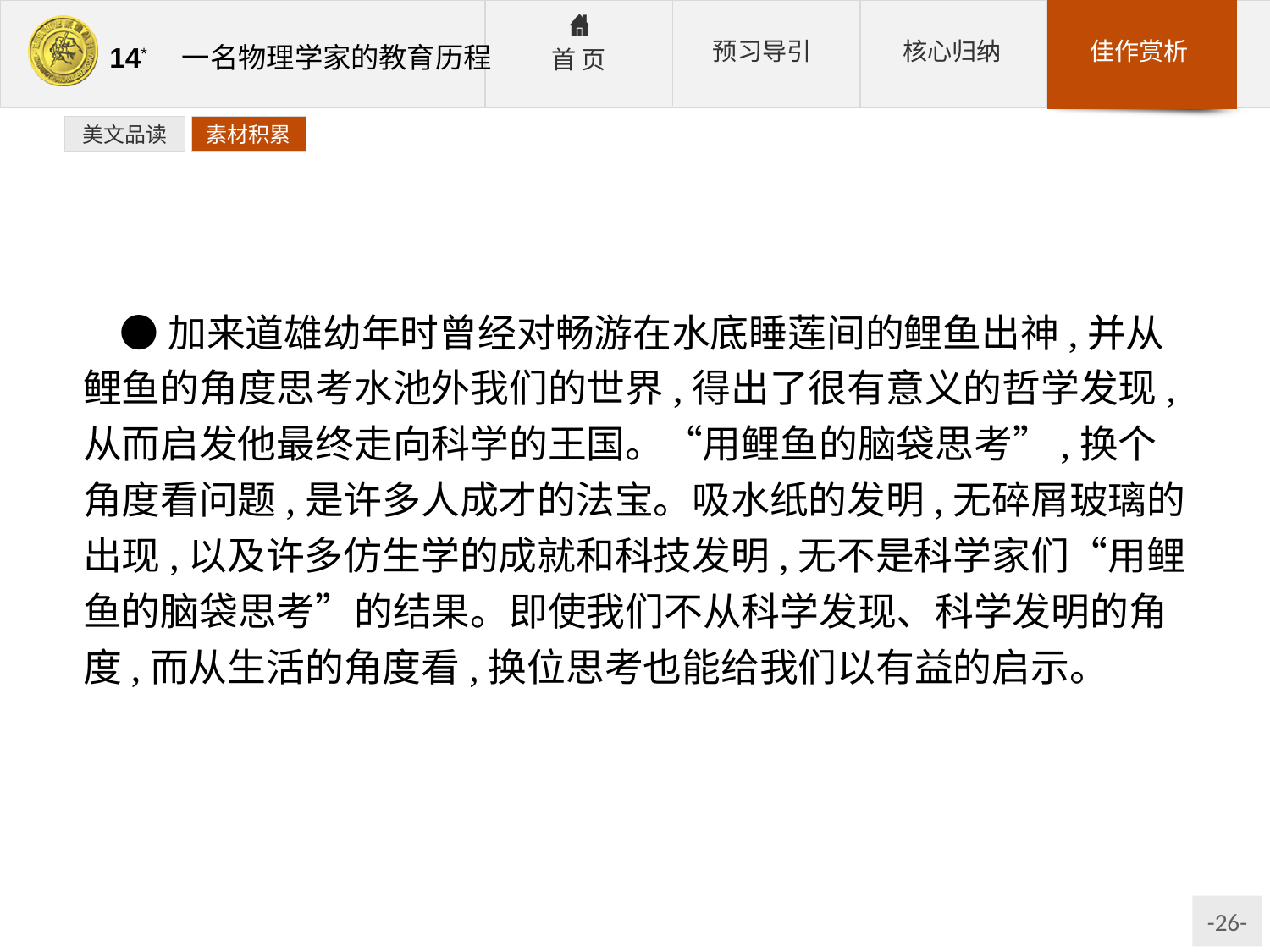

美文品读
素材积累
●加来道雄幼年时曾经对畅游在水底睡莲间的鲤鱼出神,并从鲤鱼的角度思考水池外我们的世界,得出了很有意义的哲学发现,从而启发他最终走向科学的王国。“用鲤鱼的脑袋思考”,换个角度看问题,是许多人成才的法宝。吸水纸的发明,无碎屑玻璃的出现,以及许多仿生学的成就和科技发明,无不是科学家们“用鲤鱼的脑袋思考”的结果。即使我们不从科学发现、科学发明的角度,而从生活的角度看,换位思考也能给我们以有益的启示。